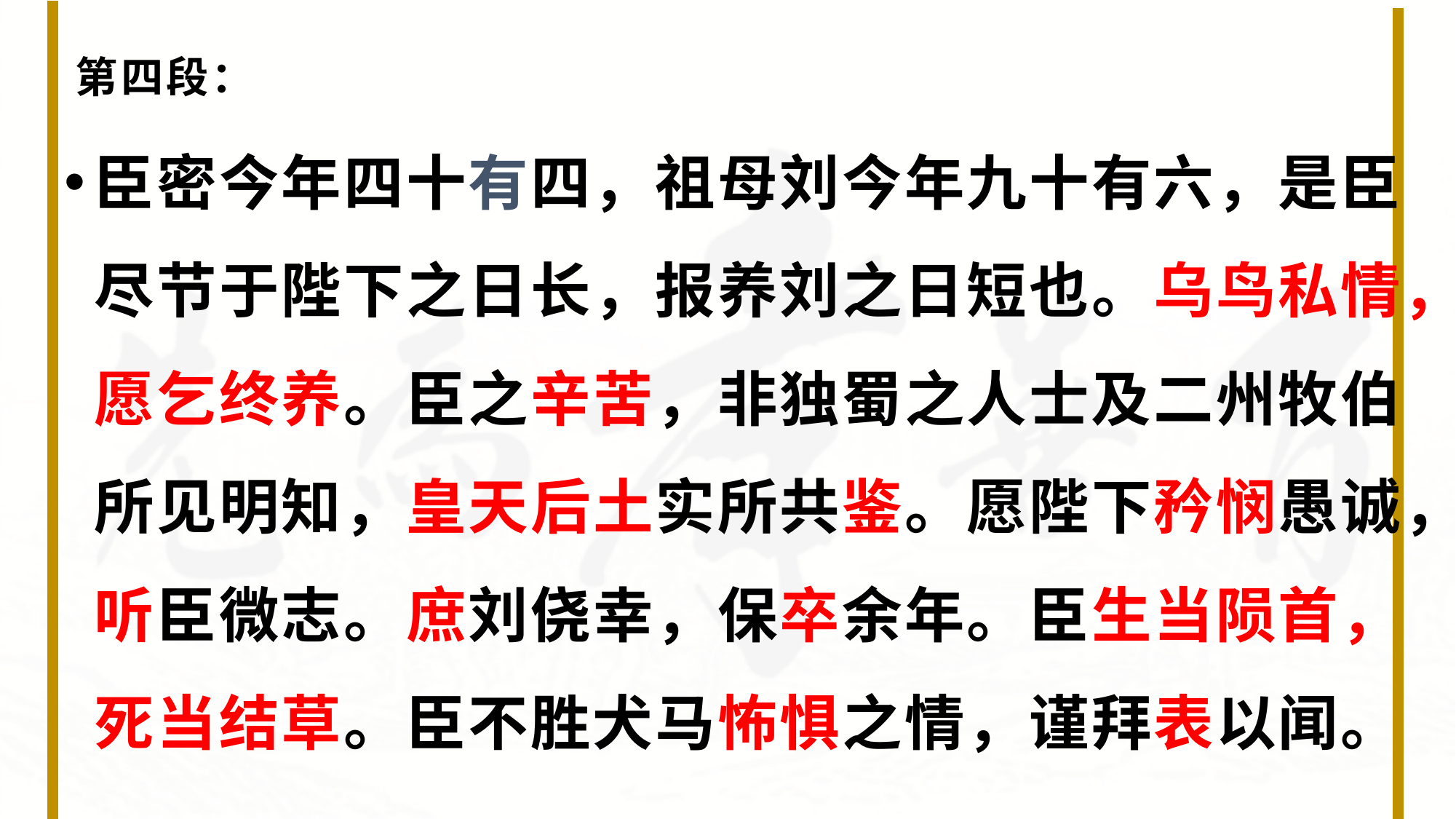

第四段：
臣密今年四十有四，祖母刘今年九十有六，是臣尽节于陛下之日长，报养刘之日短也。乌鸟私情，愿乞终养。臣之辛苦，非独蜀之人士及二州牧伯所见明知，皇天后土实所共鉴。愿陛下矜悯愚诚，听臣微志。庶刘侥幸，保卒余年。臣生当陨首，死当结草。臣不胜犬马怖惧之情，谨拜表以闻。